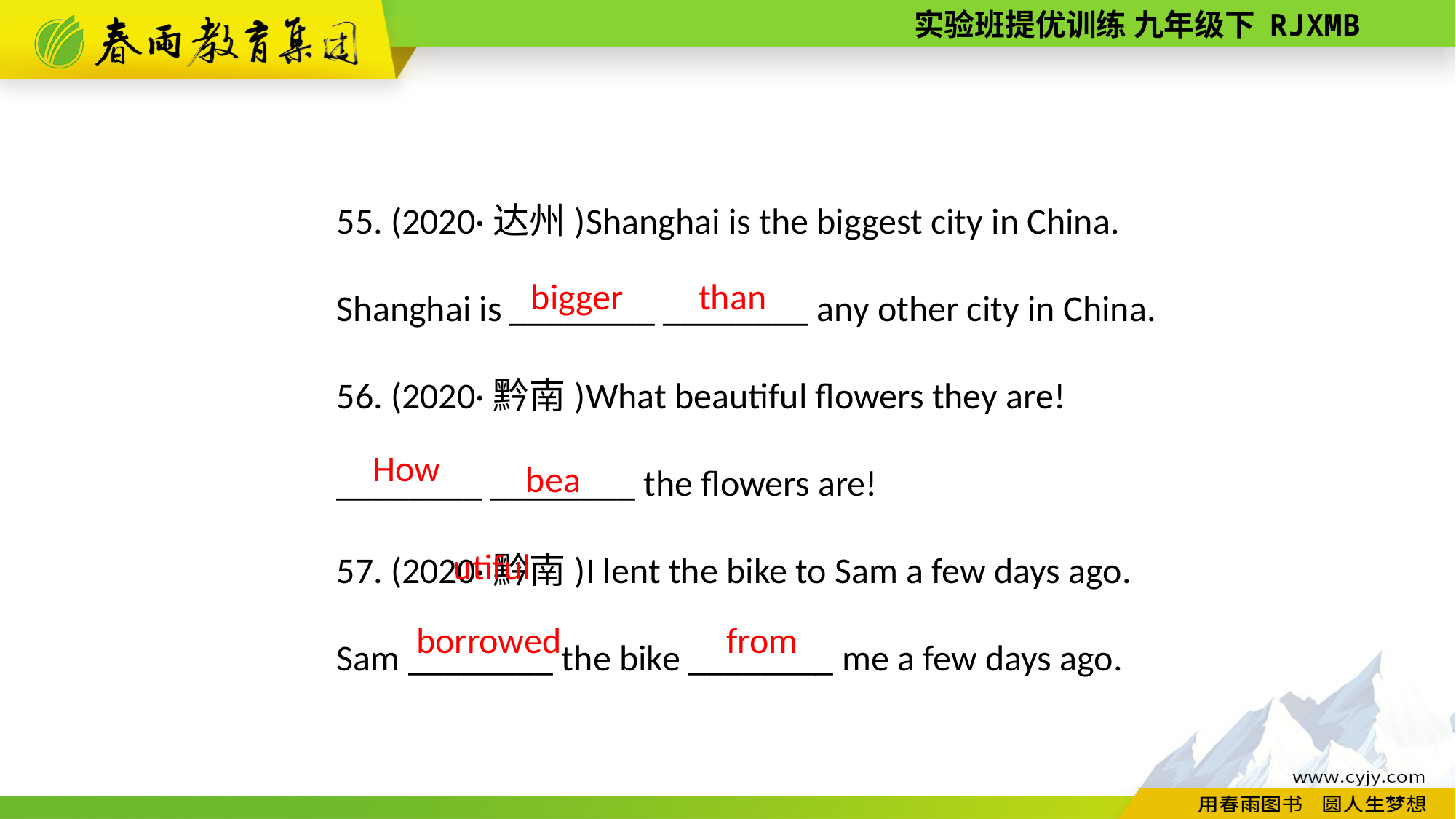

55. (2020·达州)Shanghai is the biggest city in China.
Shanghai is ________ ________ any other city in China.
56. (2020·黔南)What beautiful flowers they are!
________ ________ the flowers are!
57. (2020·黔南)I lent the bike to Sam a few days ago.
Sam ________ the bike ________ me a few days ago.
bigger
than
beautiful
How
from
borrowed